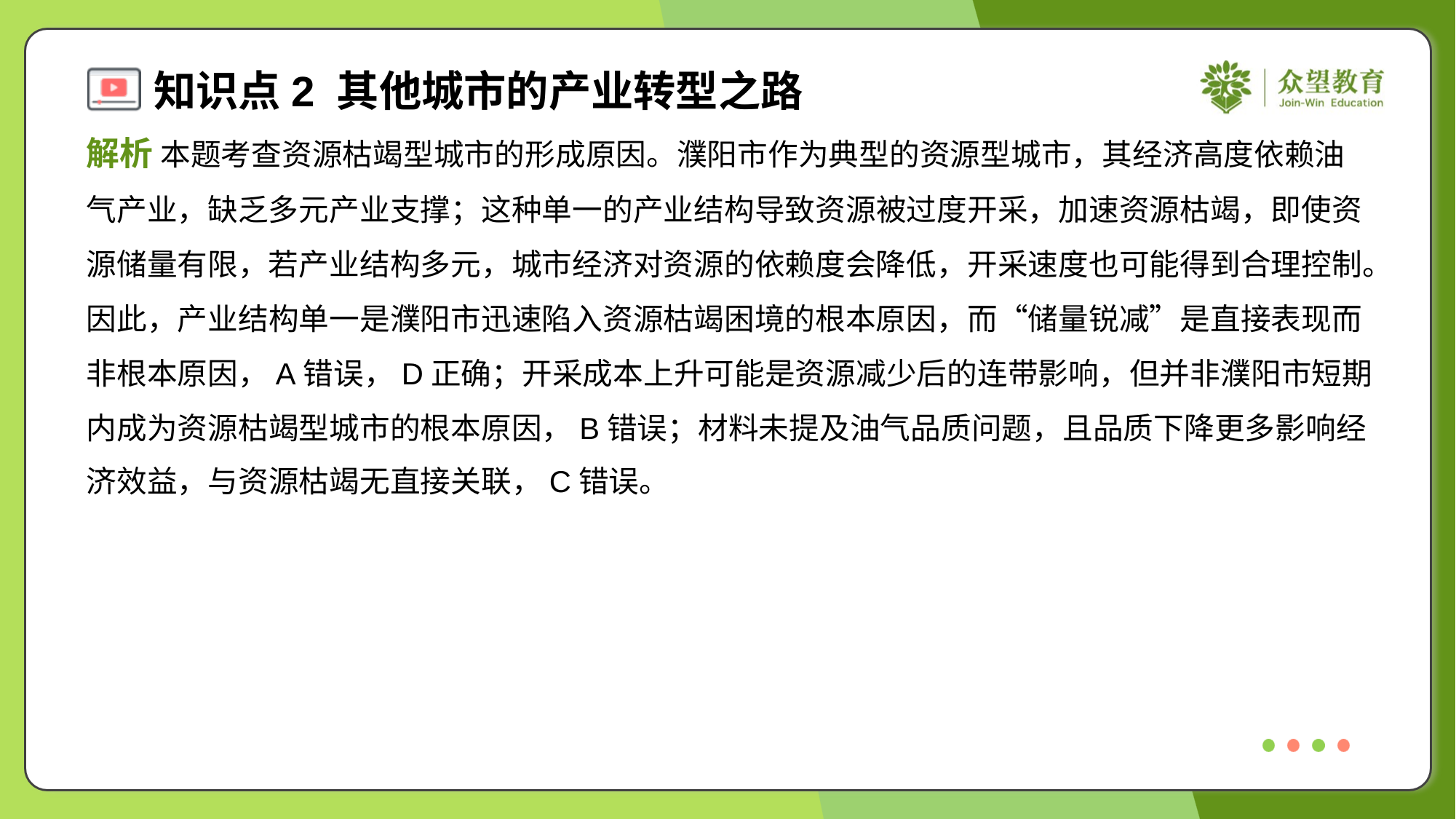

解析 本题考查资源枯竭型城市的形成原因。濮阳市作为典型的资源型城市，其经济高度依赖油
气产业，缺乏多元产业支撑；这种单一的产业结构导致资源被过度开采，加速资源枯竭，即使资
源储量有限，若产业结构多元，城市经济对资源的依赖度会降低，开采速度也可能得到合理控制。
因此，产业结构单一是濮阳市迅速陷入资源枯竭困境的根本原因，而“储量锐减”是直接表现而
非根本原因，A错误，D正确；开采成本上升可能是资源减少后的连带影响，但并非濮阳市短期
内成为资源枯竭型城市的根本原因，B错误；材料未提及油气品质问题，且品质下降更多影响经
济效益，与资源枯竭无直接关联，C错误。